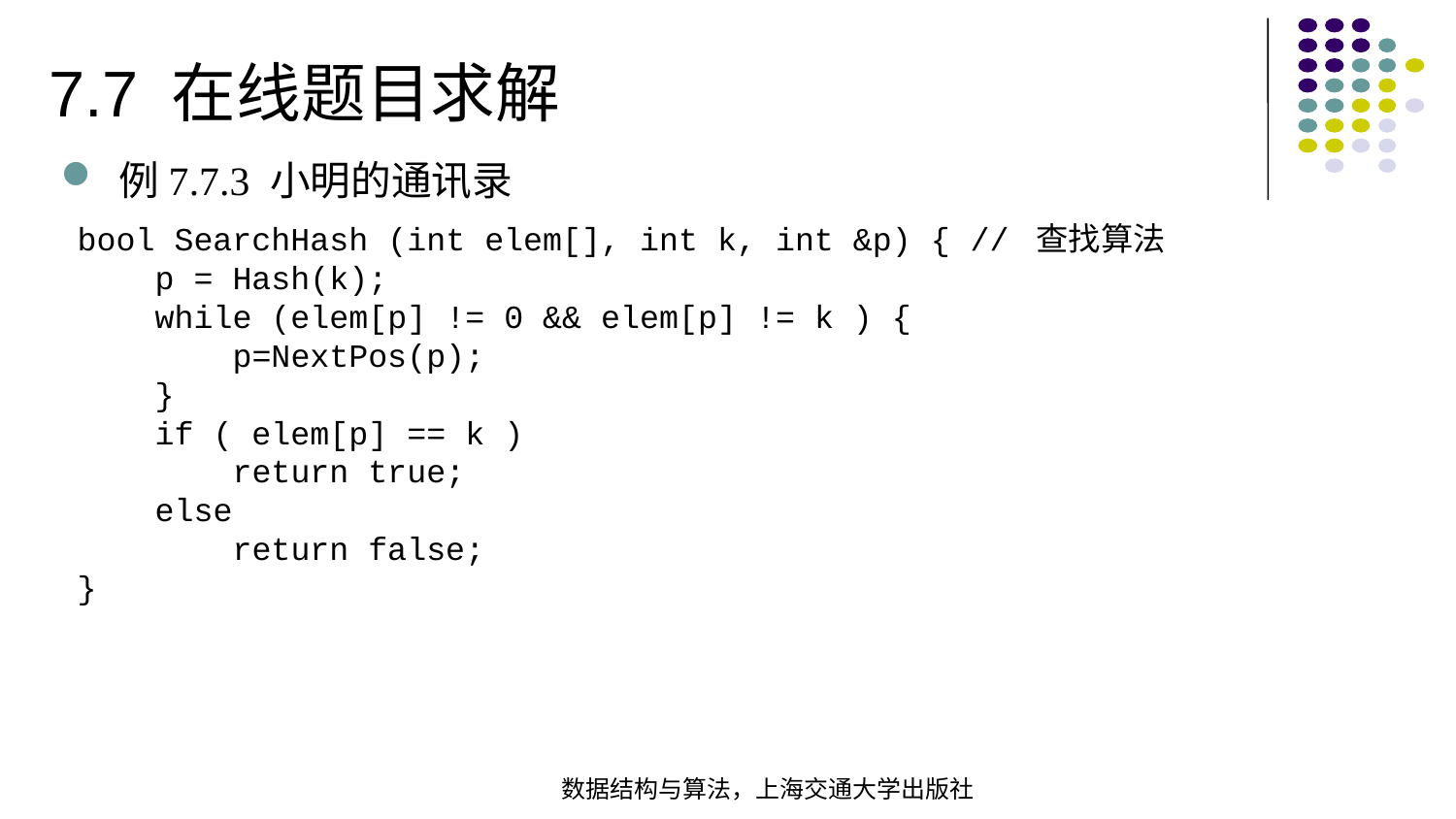

7.7 在线题目求解
例7.7.3 小明的通讯录
bool SearchHash (int elem[], int k, int &p) { // 查找算法     p = Hash(k);    while (elem[p] != 0 && elem[p] != k ) {        p=NextPos(p);    }    if ( elem[p] == k )        return true;    else        return false;}